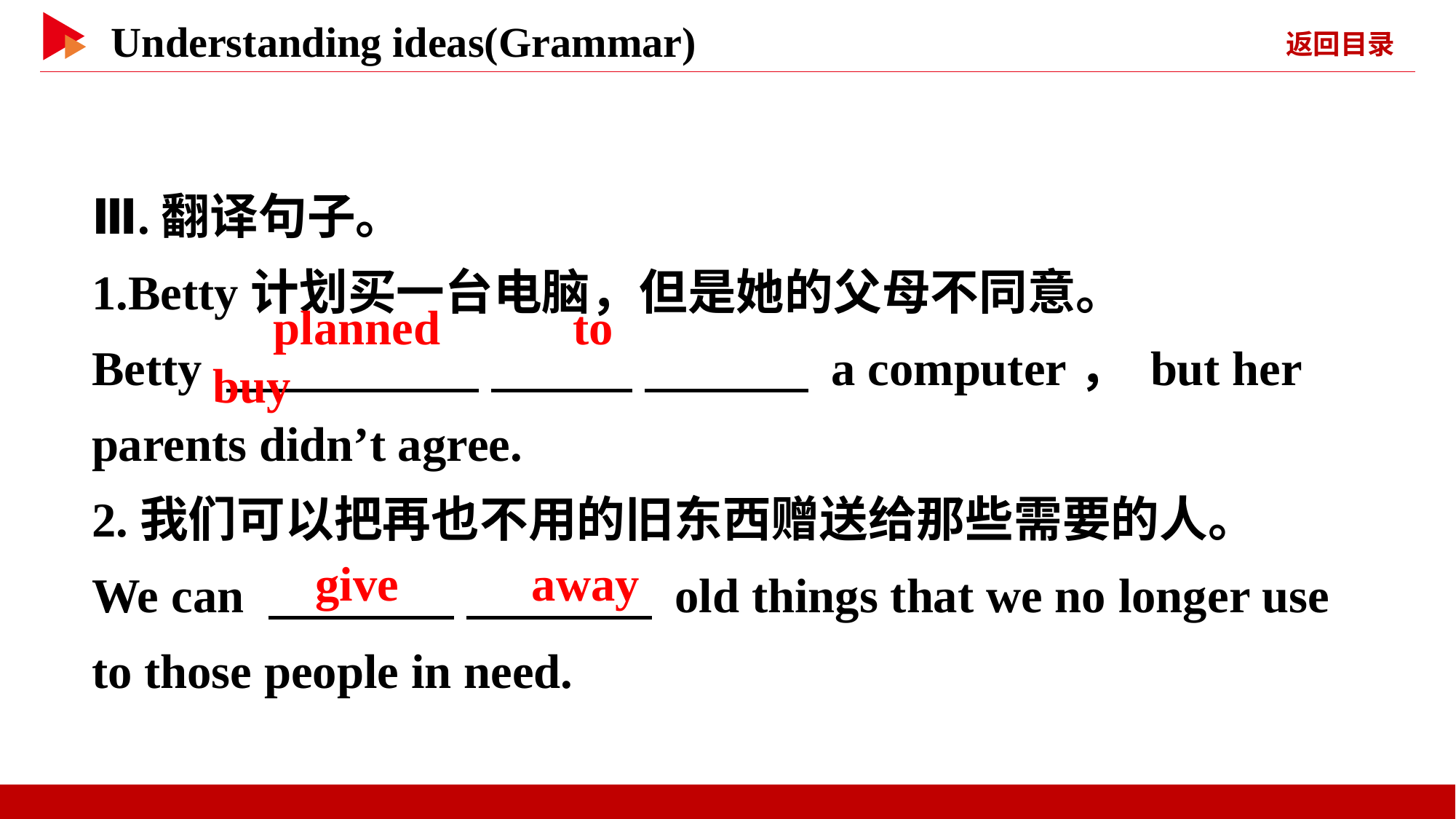

Ⅲ.翻译句子。
1.Betty计划买一台电脑，但是她的父母不同意。
Betty 　              　 　    　 　      　 a computer， but her parents didn’t agree.
2.我们可以把再也不用的旧东西赠送给那些需要的人。
We can 　        　 　        　 old things that we no longer use to those people in need.
　planned　 　to　 　buy
　give　 　away